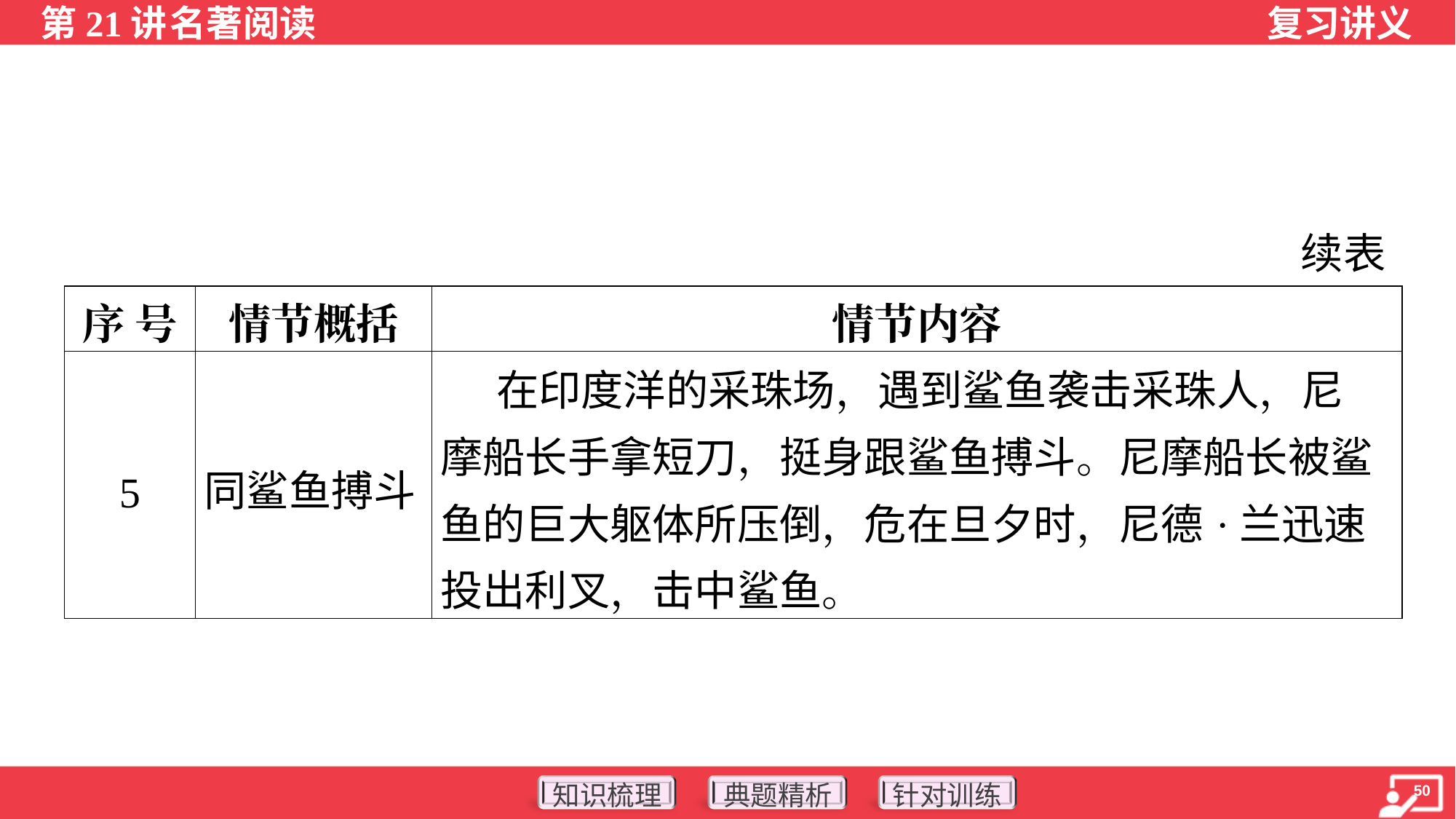

续表
| 序 号 | 情节概括 | 情节内容 |
| --- | --- | --- |
| 5 | 同鲨鱼搏斗 | 在印度洋的采珠场，遇到鲨鱼袭击采珠人，尼 摩船长手拿短刀，挺身跟鲨鱼搏斗。尼摩船长被鲨鱼的巨大躯体所压倒，危在旦夕时，尼德·兰迅速投出利叉，击中鲨鱼。 |